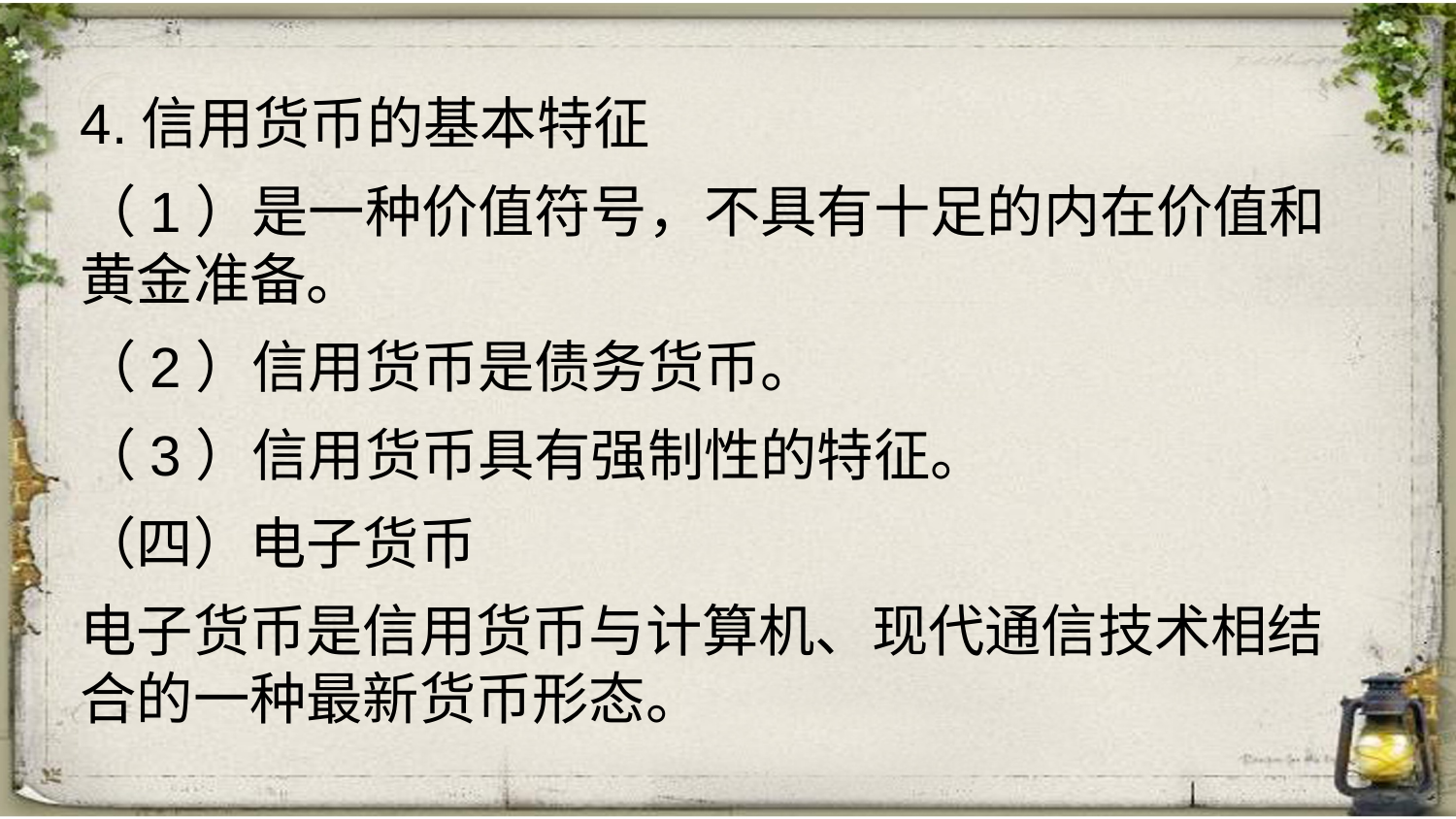

4.信用货币的基本特征
（1）是一种价值符号，不具有十足的内在价值和黄金准备。
（2）信用货币是债务货币。
（3）信用货币具有强制性的特征。
（四）电子货币
电子货币是信用货币与计算机、现代通信技术相结合的一种最新货币形态。